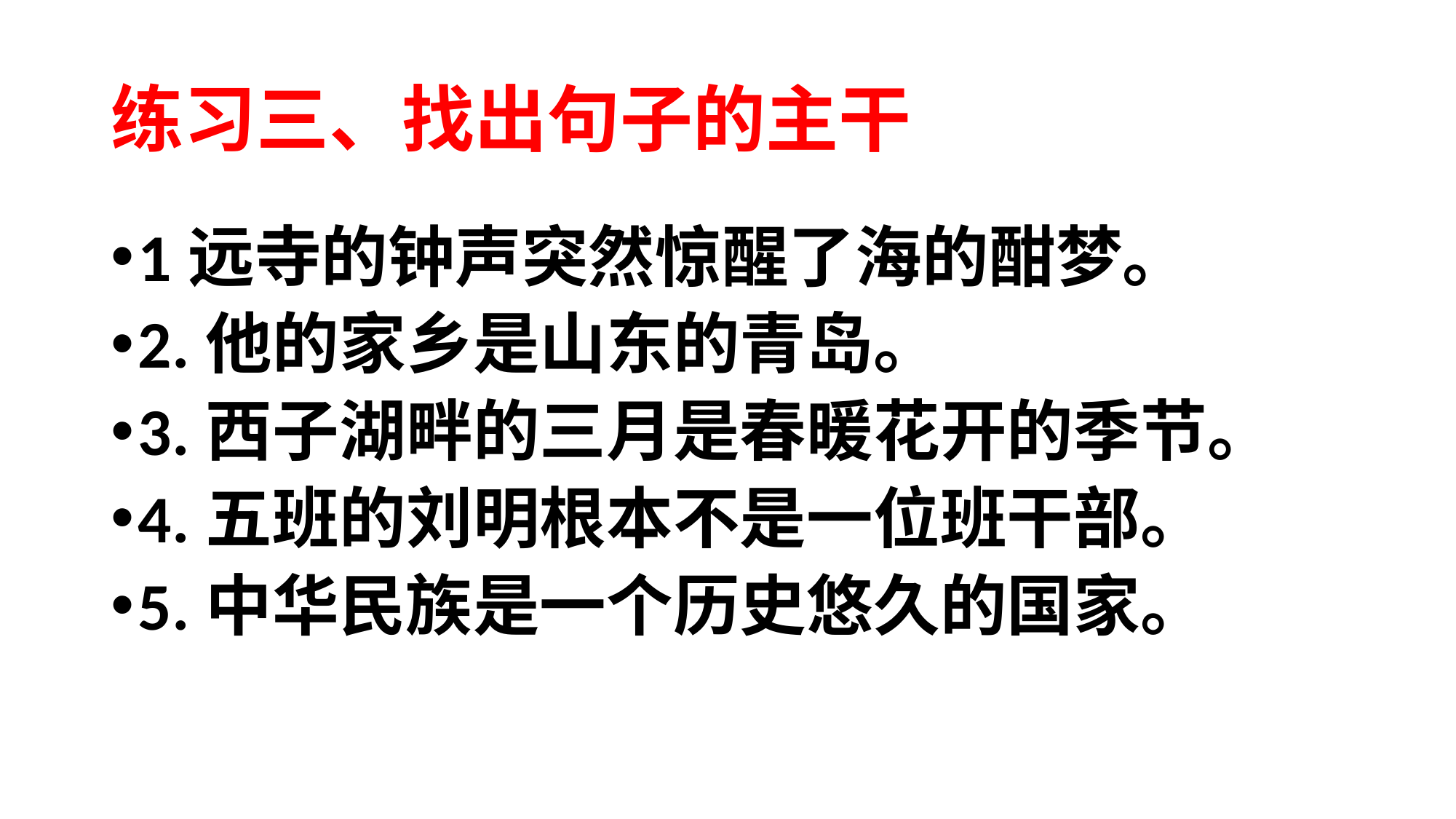

# 练习三、找出句子的主干
1远寺的钟声突然惊醒了海的酣梦。
2.他的家乡是山东的青岛。
3.西子湖畔的三月是春暖花开的季节。
4.五班的刘明根本不是一位班干部。
5.中华民族是一个历史悠久的国家。